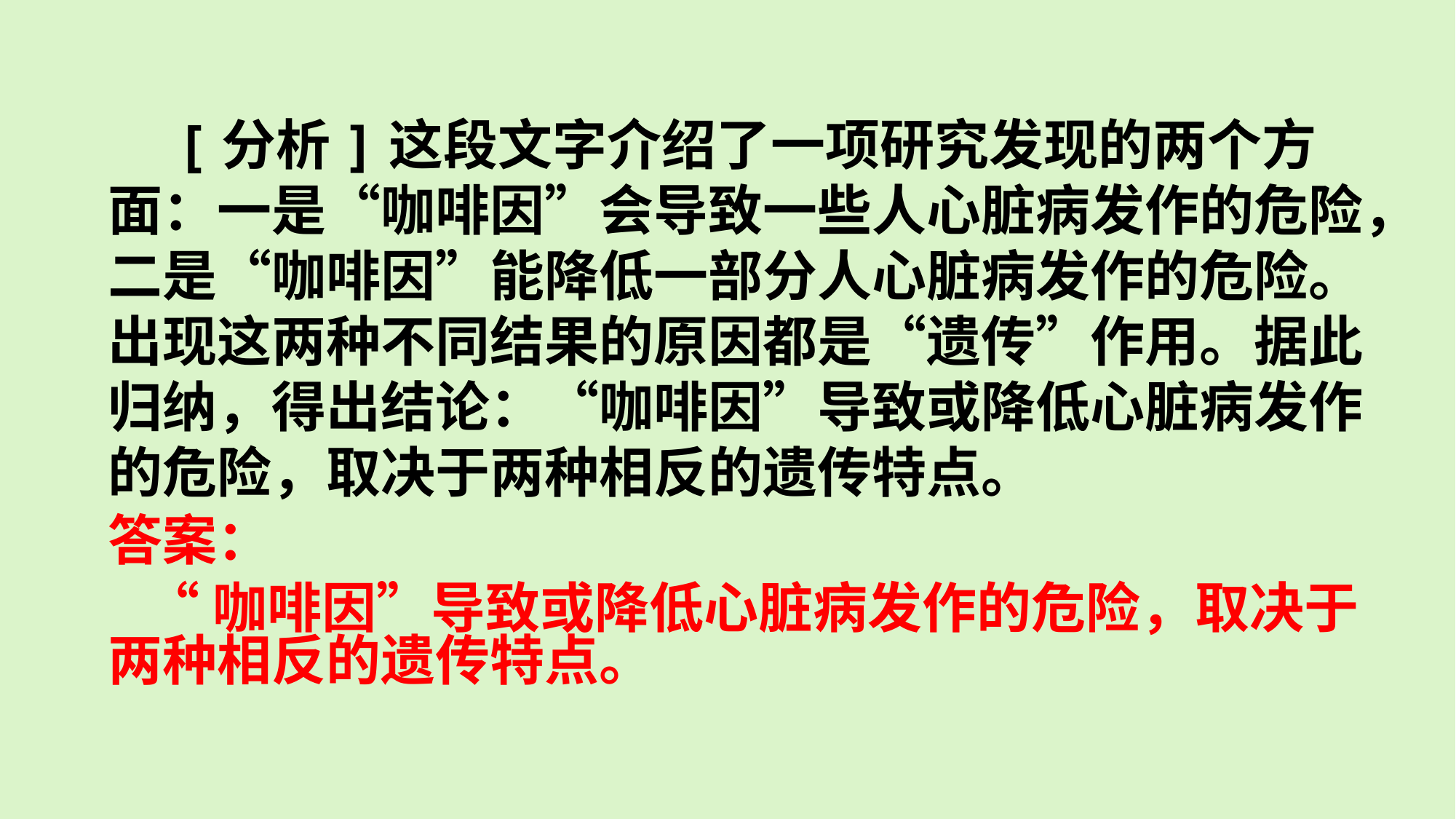

[分析]这段文字介绍了一项研究发现的两个方面：一是“咖啡因”会导致一些人心脏病发作的危险，二是“咖啡因”能降低一部分人心脏病发作的危险。出现这两种不同结果的原因都是“遗传”作用。据此归纳，得出结论：“咖啡因”导致或降低心脏病发作的危险，取决于两种相反的遗传特点。
答案：
   “咖啡因”导致或降低心脏病发作的危险，取决于两种相反的遗传特点。